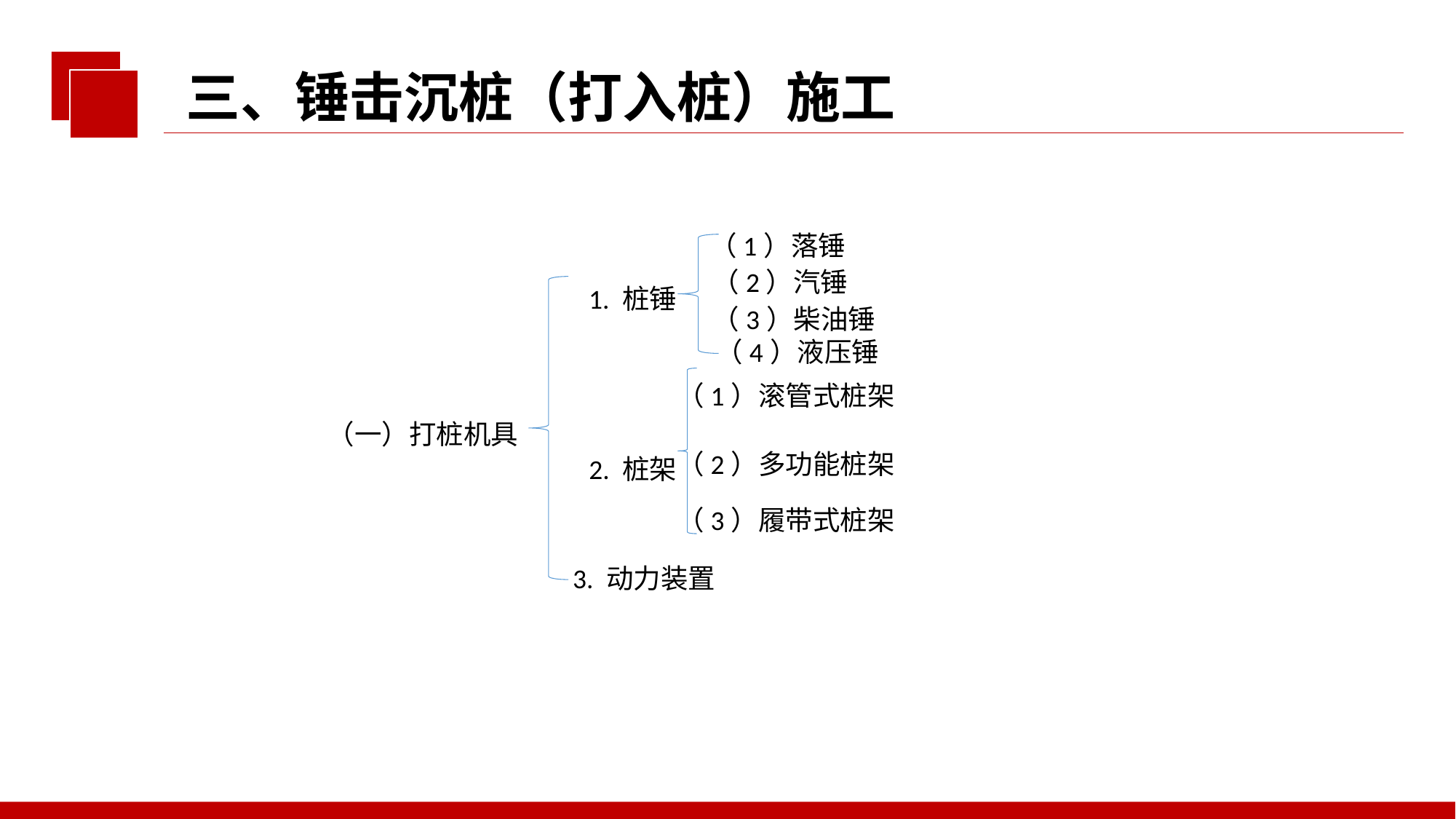

三、锤击沉桩（打入桩）施工
（1）落锤

（2）汽锤

1. 桩锤
（3）柴油锤
（4）液压锤

（1）滚管式桩架
（一）打桩机具
（2）多功能桩架
2. 桩架
（3）履带式桩架
3. 动力装置